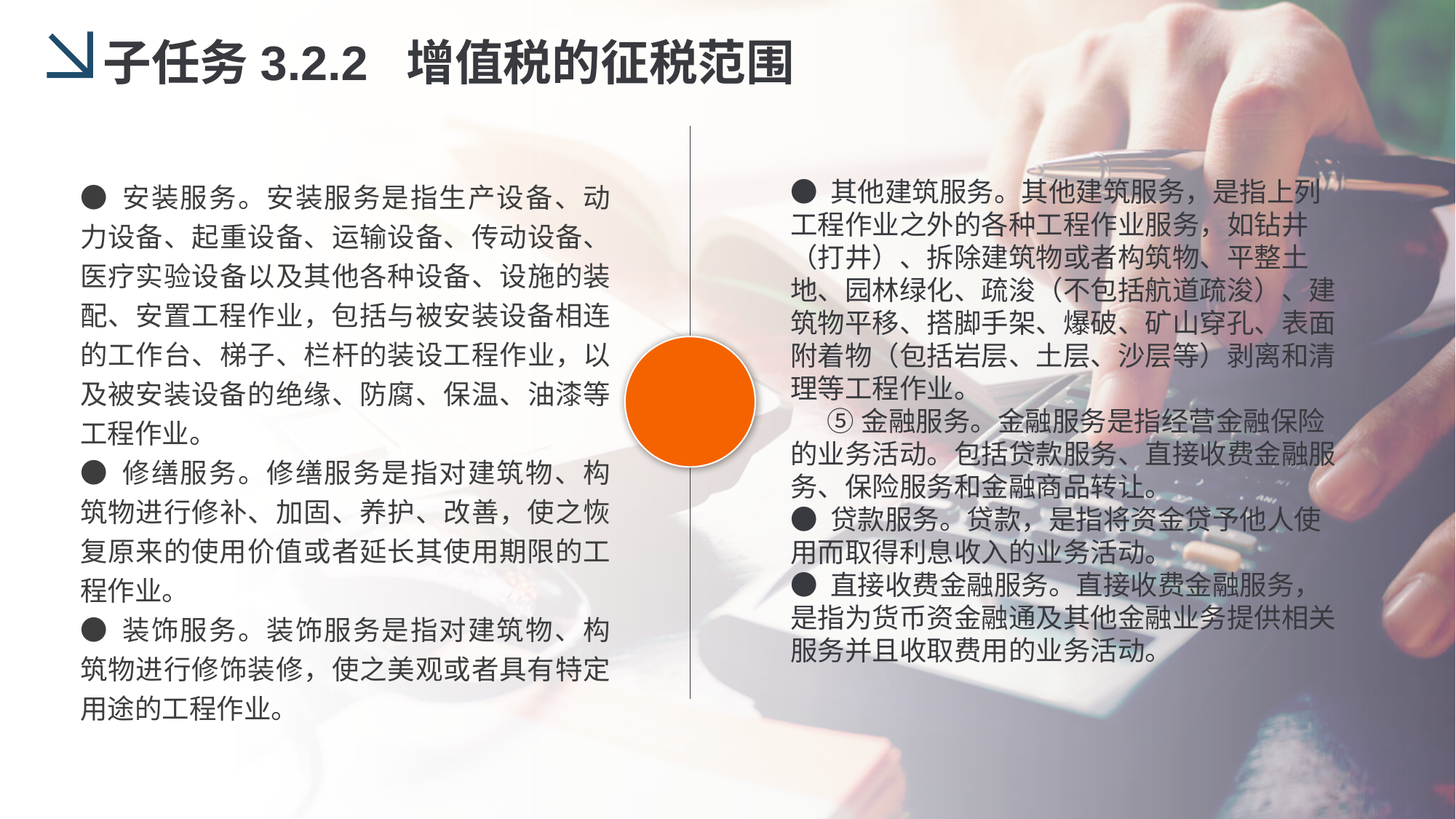

子任务3.2.2  增值税的征税范围

● 安装服务。安装服务是指生产设备、动力设备、起重设备、运输设备、传动设备、医疗实验设备以及其他各种设备、设施的装配、安置工程作业，包括与被安装设备相连的工作台、梯子、栏杆的装设工程作业，以及被安装设备的绝缘、防腐、保温、油漆等工程作业。
● 修缮服务。修缮服务是指对建筑物、构筑物进行修补、加固、养护、改善，使之恢复原来的使用价值或者延长其使用期限的工程作业。
● 装饰服务。装饰服务是指对建筑物、构筑物进行修饰装修，使之美观或者具有特定用途的工程作业。

● 其他建筑服务。其他建筑服务，是指上列工程作业之外的各种工程作业服务，如钻井（打井）、拆除建筑物或者构筑物、平整土地、园林绿化、疏浚（不包括航道疏浚）、建筑物平移、搭脚手架、爆破、矿山穿孔、表面附着物（包括岩层、土层、沙层等）剥离和清理等工程作业。
      ⑤金融服务。金融服务是指经营金融保险的业务活动。包括贷款服务、直接收费金融服务、保险服务和金融商品转让。
● 贷款服务。贷款，是指将资金贷予他人使用而取得利息收入的业务活动。
● 直接收费金融服务。直接收费金融服务，是指为货币资金融通及其他金融业务提供相关服务并且收取费用的业务活动。